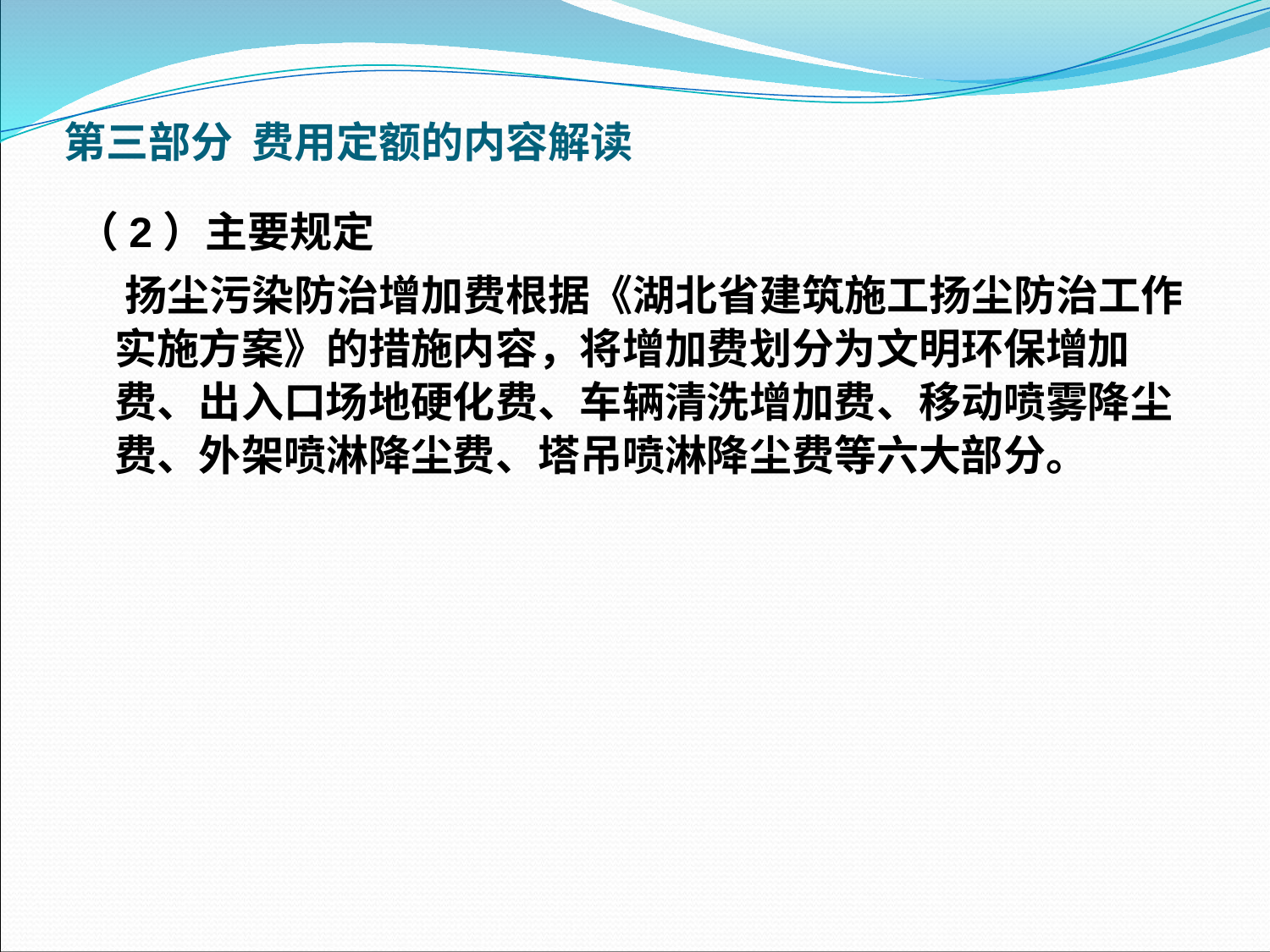

第三部分  费用定额的内容解读
（2）主要规定
    扬尘污染防治增加费根据《湖北省建筑施工扬尘防治工作实施方案》的措施内容，将增加费划分为文明环保增加费、出入口场地硬化费、车辆清洗增加费、移动喷雾降尘费、外架喷淋降尘费、塔吊喷淋降尘费等六大部分。